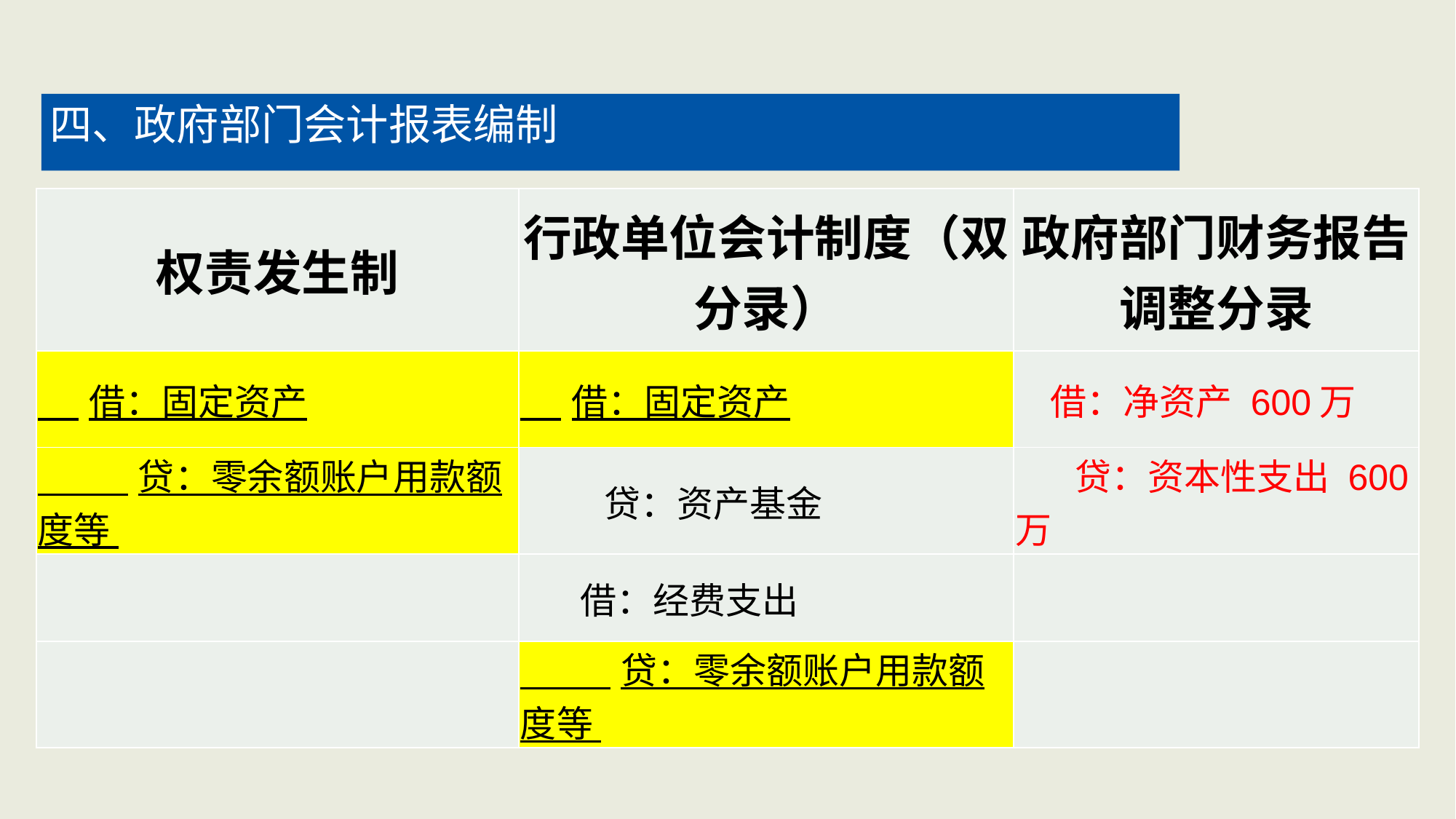

四、政府部门会计报表编制
| 权责发生制 | 行政单位会计制度（双分录） | 政府部门财务报告调整分录 |
| --- | --- | --- |
| 借：固定资产 | 借：固定资产 | 借：净资产 600万 |
| 贷：零余额账户用款额度等 | 贷：资产基金 | 贷：资本性支出 600万 |
|  | 借：经费支出 |  |
|  | 贷：零余额账户用款额度等 |  |
74